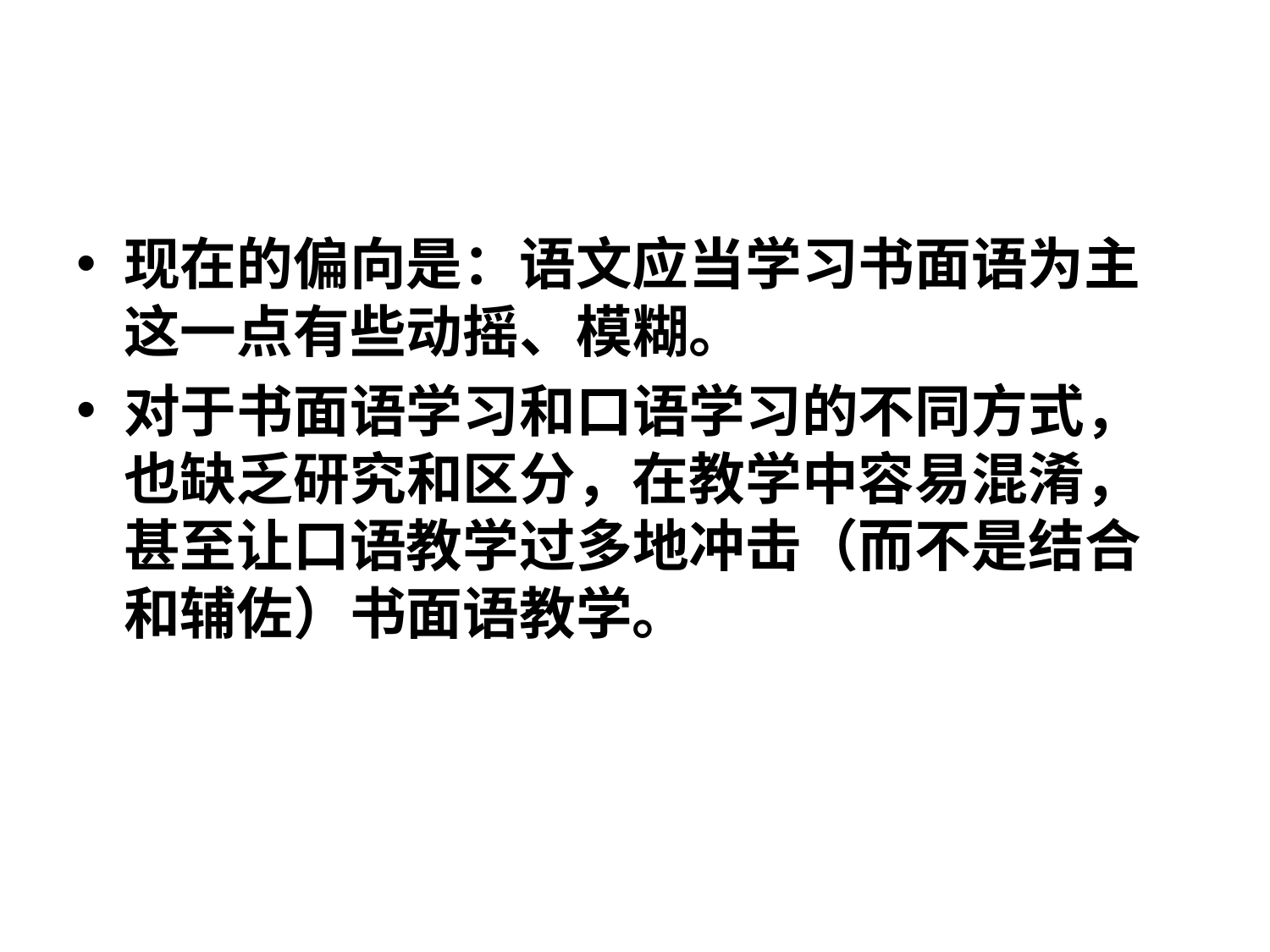

#
现在的偏向是：语文应当学习书面语为主这一点有些动摇、模糊。
对于书面语学习和口语学习的不同方式，也缺乏研究和区分，在教学中容易混淆，甚至让口语教学过多地冲击（而不是结合和辅佐）书面语教学。